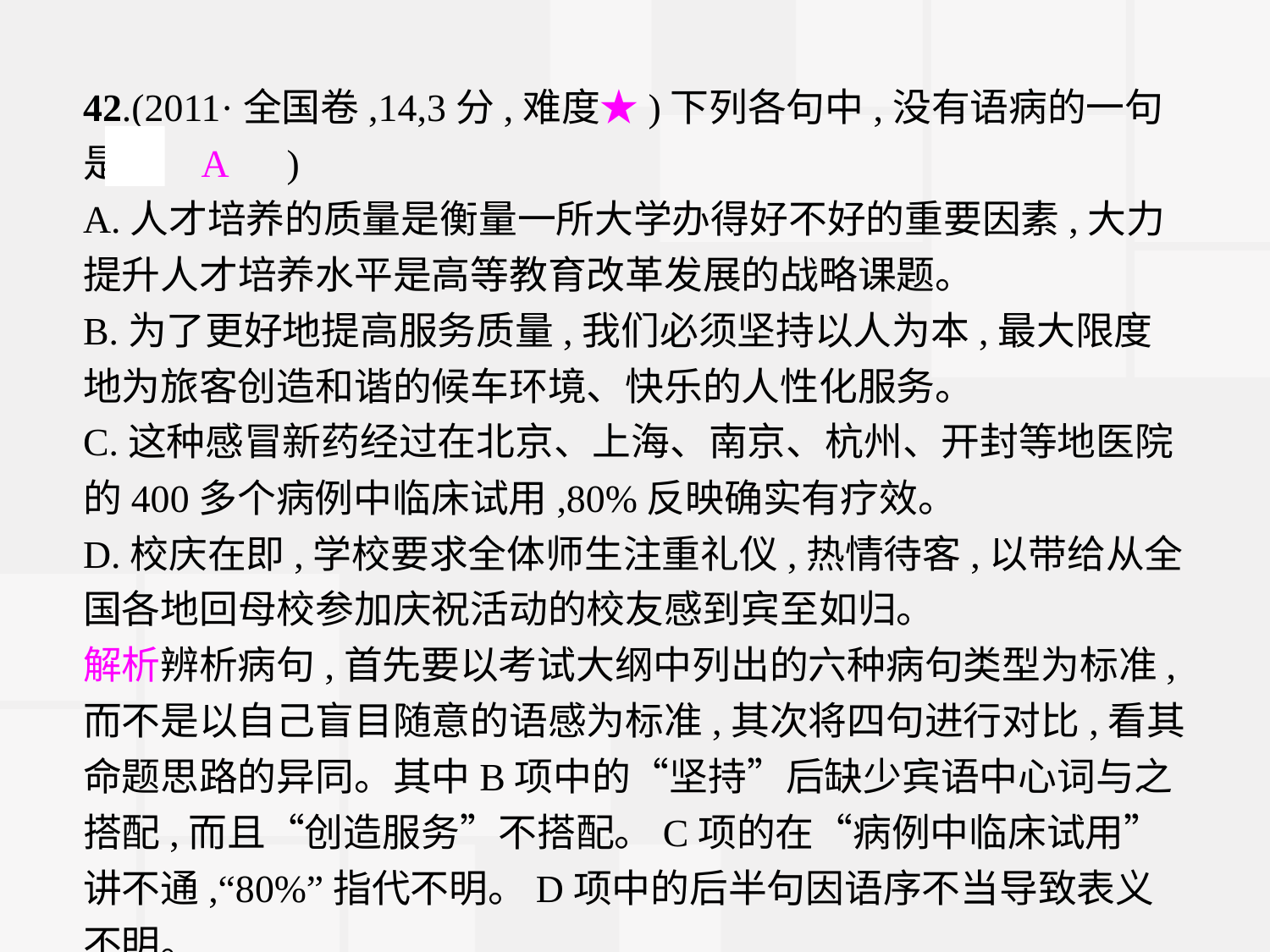

42.(2011·全国卷,14,3分,难度★)下列各句中,没有语病的一句是(　A　)
A.人才培养的质量是衡量一所大学办得好不好的重要因素,大力提升人才培养水平是高等教育改革发展的战略课题。
B.为了更好地提高服务质量,我们必须坚持以人为本,最大限度地为旅客创造和谐的候车环境、快乐的人性化服务。
C.这种感冒新药经过在北京、上海、南京、杭州、开封等地医院的400多个病例中临床试用,80%反映确实有疗效。
D.校庆在即,学校要求全体师生注重礼仪,热情待客,以带给从全国各地回母校参加庆祝活动的校友感到宾至如归。
解析辨析病句,首先要以考试大纲中列出的六种病句类型为标准,而不是以自己盲目随意的语感为标准,其次将四句进行对比,看其命题思路的异同。其中B项中的“坚持”后缺少宾语中心词与之搭配,而且“创造服务”不搭配。C项的在“病例中临床试用”讲不通,“80%”指代不明。D项中的后半句因语序不当导致表义不明。